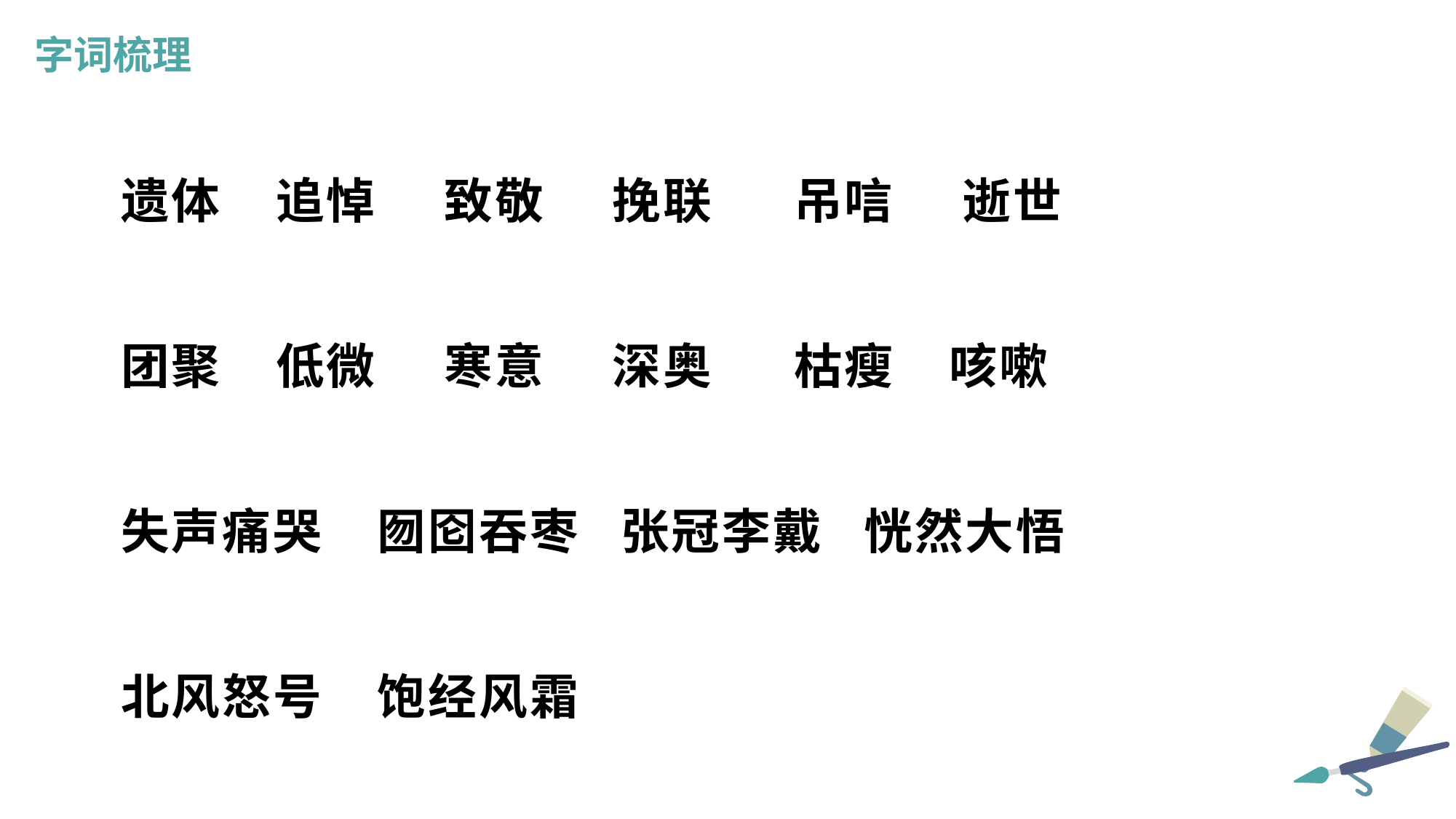

字词梳理
遗体    追悼     致敬     挽联      吊唁     逝世

团聚    低微     寒意     深奥      枯瘦    咳嗽

失声痛哭    囫囵吞枣   张冠李戴   恍然大悟

北风怒号    饱经风霜